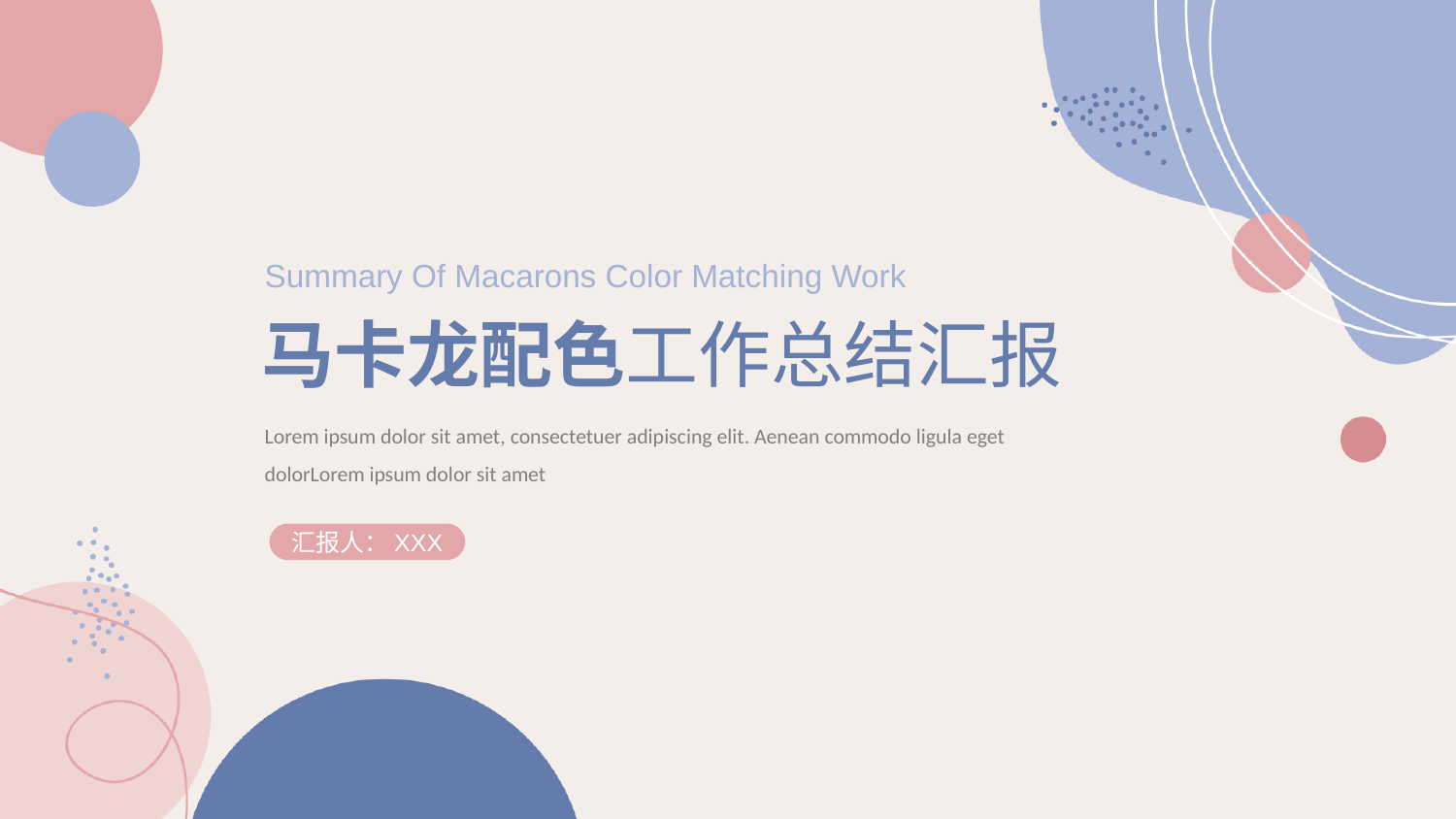

Summary Of Macarons Color Matching Work
马卡龙配色工作总结汇报
Lorem ipsum dolor sit amet, consectetuer adipiscing elit. Aenean commodo ligula eget dolorLorem ipsum dolor sit amet
汇报人：XXX